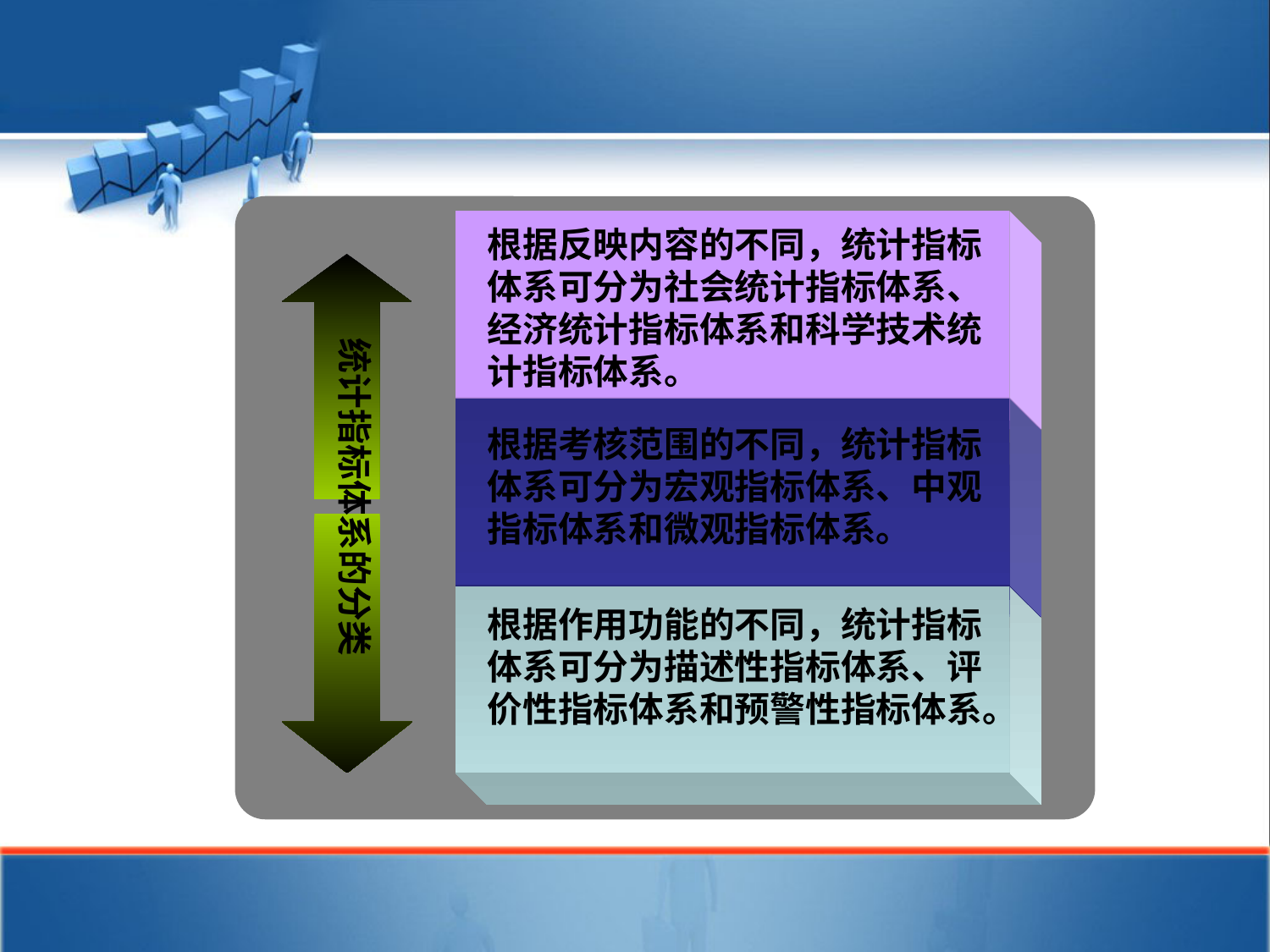

根据反映内容的不同，统计指标体系可分为社会统计指标体系、经济统计指标体系和科学技术统计指标体系。
统计指标体系的分类
根据考核范围的不同，统计指标体系可分为宏观指标体系、中观指标体系和微观指标体系。
根据作用功能的不同，统计指标体系可分为描述性指标体系、评价性指标体系和预警性指标体系。